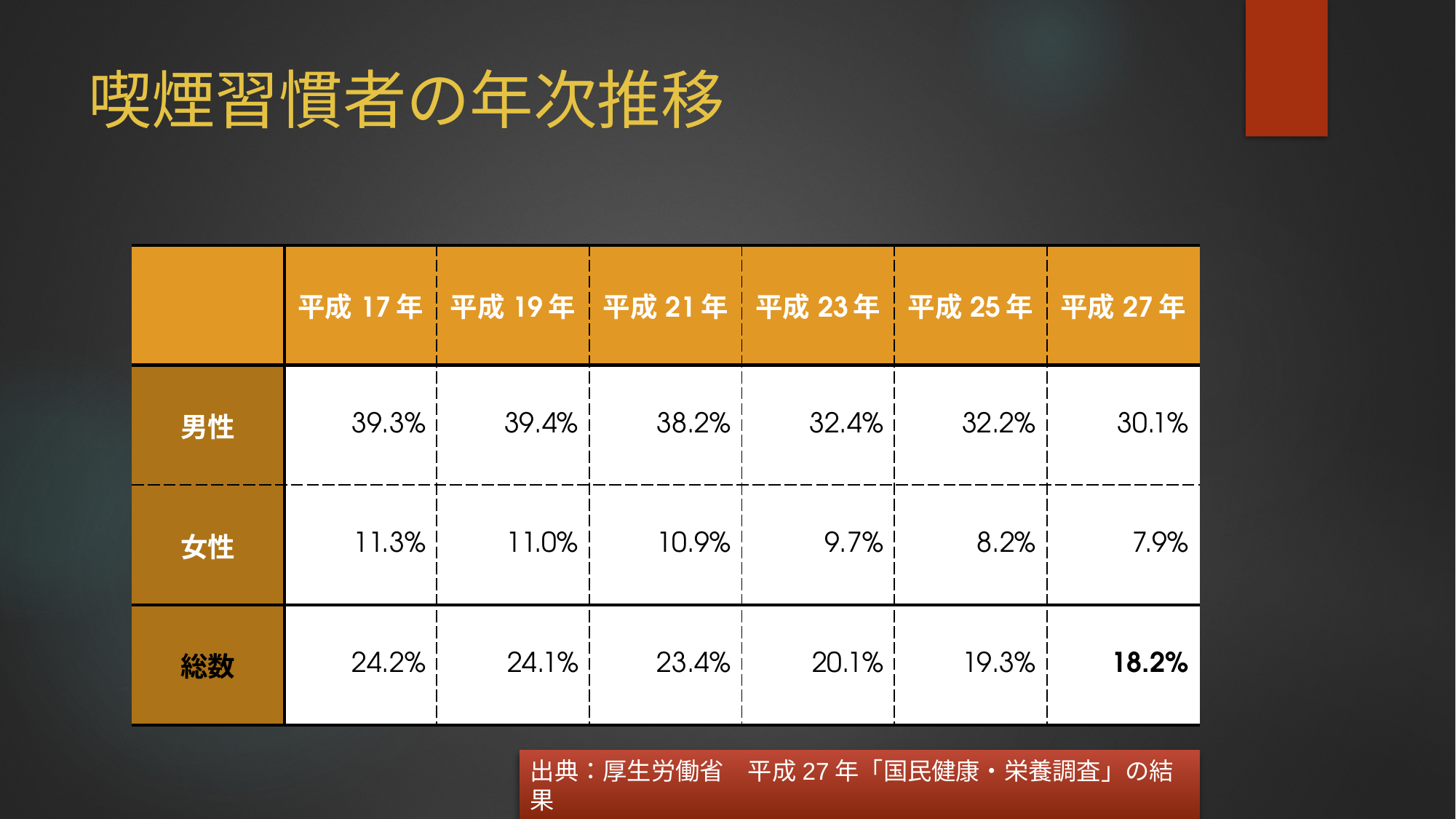

# 喫煙習慣者の年次推移
|  | 平成17年 | 平成19年 | 平成21年 | 平成23年 | 平成25年 | 平成27年 |
| --- | --- | --- | --- | --- | --- | --- |
| 男性 | 39.3% | 39.4% | 38.2% | 32.4% | 32.2% | 30.1% |
| 女性 | 11.3% | 11.0% | 10.9% | 9.7% | 8.2% | 7.9% |
| 総数 | 24.2% | 24.1% | 23.4% | 20.1% | 19.3% | 18.2% |
出典：厚生労働省　平成27年「国民健康・栄養調査」の結果